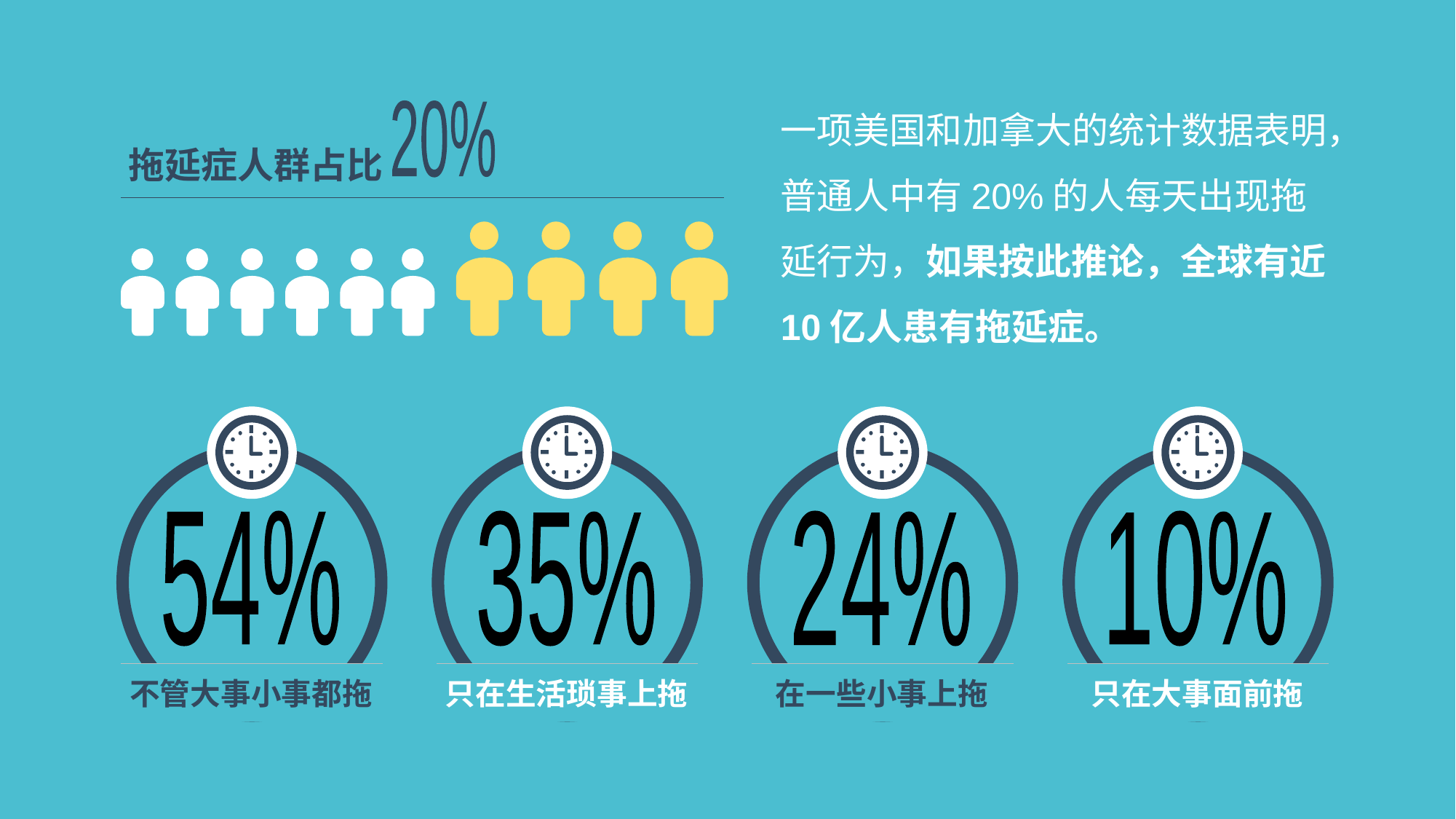

一项美国和加拿大的统计数据表明，普通人中有20%的人每天出现拖延行为，如果按此推论，全球有近10亿人患有拖延症。
20%
拖延症人群占比

54%
不管大事小事都拖

35%
只在生活琐事上拖

24%
在一些小事上拖

10%
只在大事面前拖